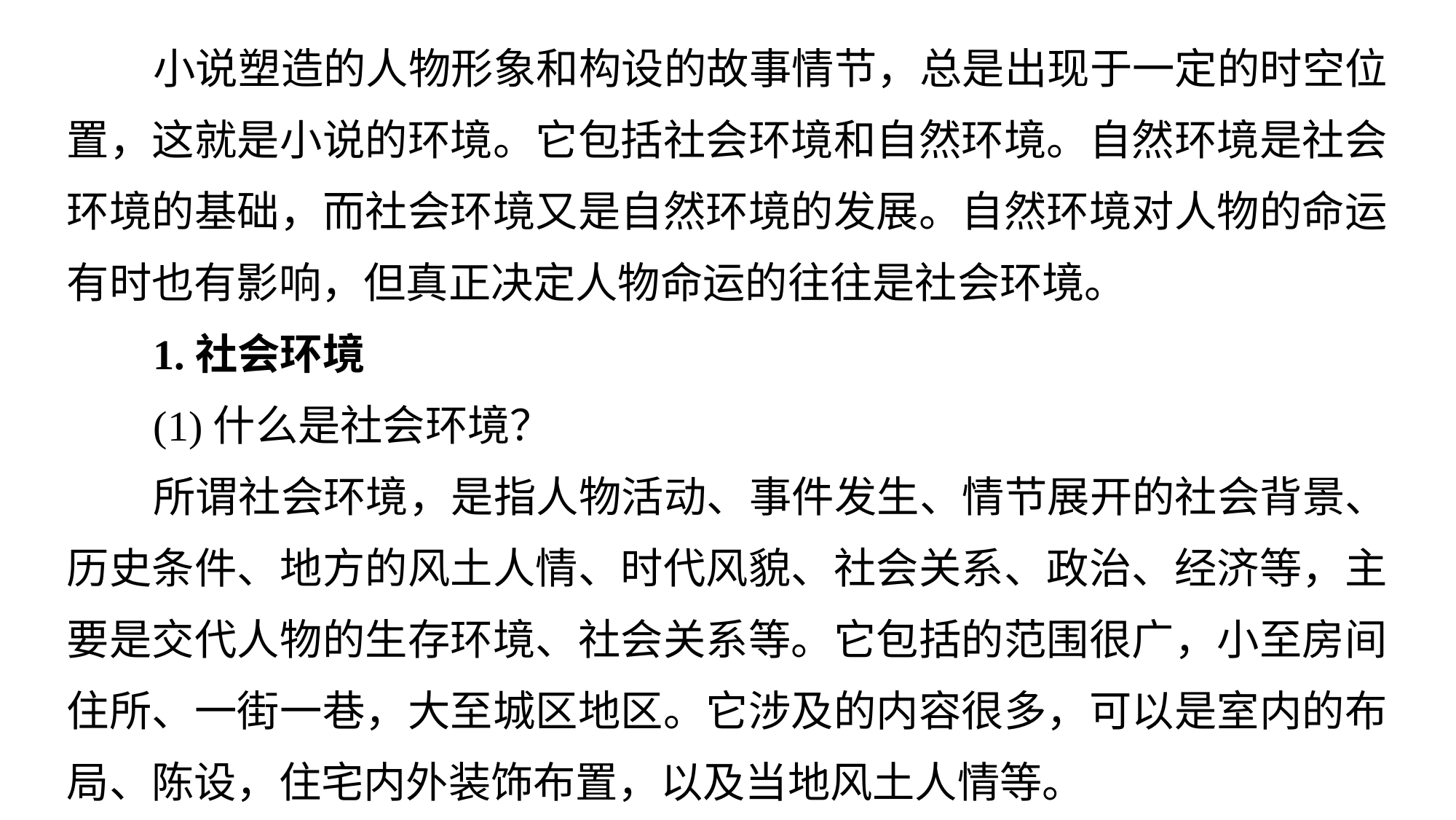

小说塑造的人物形象和构设的故事情节，总是出现于一定的时空位置，这就是小说的环境。它包括社会环境和自然环境。自然环境是社会环境的基础，而社会环境又是自然环境的发展。自然环境对人物的命运有时也有影响，但真正决定人物命运的往往是社会环境。
1.社会环境
(1)什么是社会环境？
所谓社会环境，是指人物活动、事件发生、情节展开的社会背景、历史条件、地方的风土人情、时代风貌、社会关系、政治、经济等，主要是交代人物的生存环境、社会关系等。它包括的范围很广，小至房间住所、一街一巷，大至城区地区。它涉及的内容很多，可以是室内的布局、陈设，住宅内外装饰布置，以及当地风土人情等。